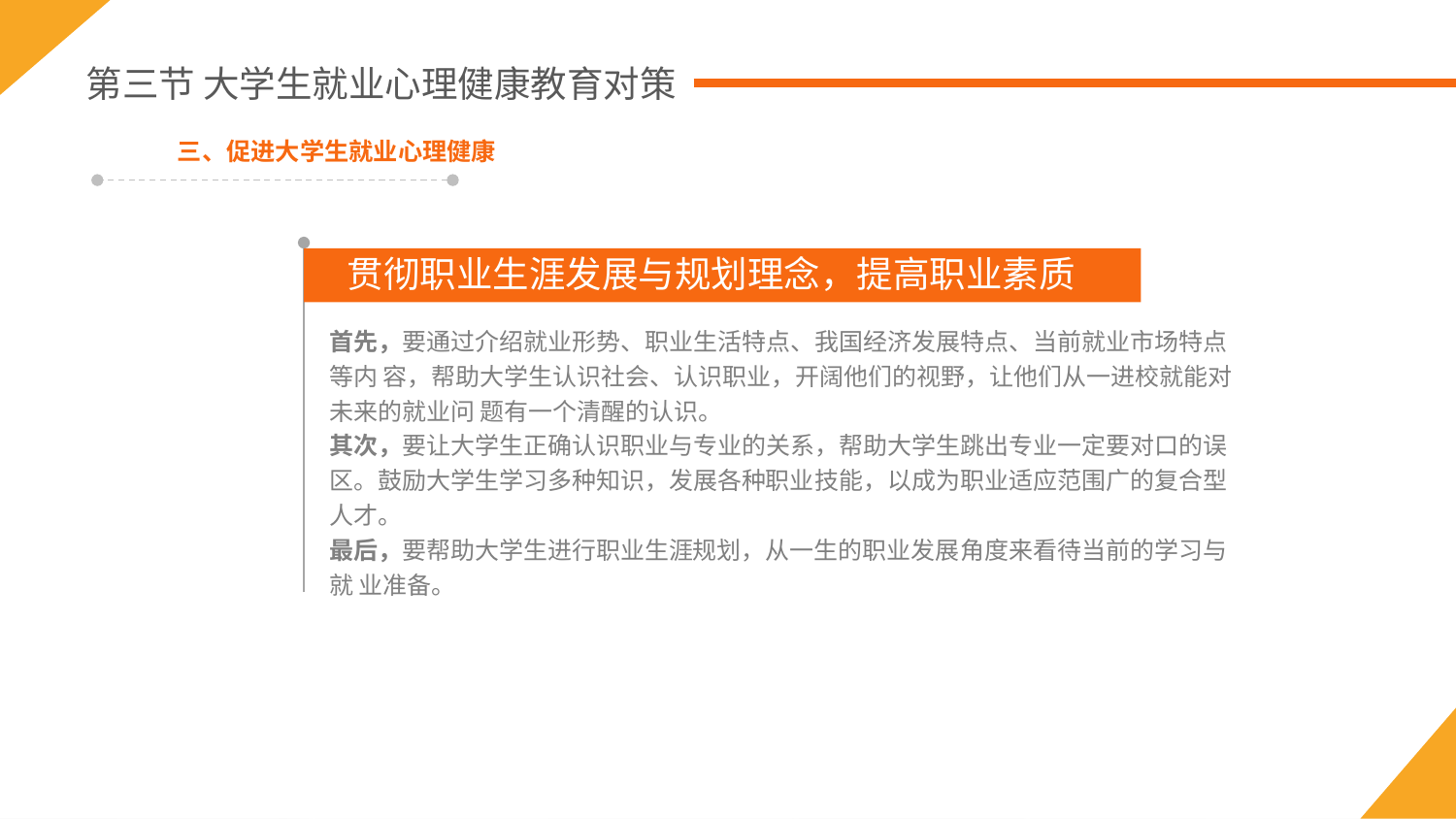

第三节 大学生就业心理健康教育对策
三、促进大学生就业心理健康
贯彻职业生涯发展与规划理念，提高职业素质

首先，要通过介绍就业形势、职业生活特点、我国经济发展特点、当前就业市场特点等内 容，帮助大学生认识社会、认识职业，开阔他们的视野，让他们从一进校就能对未来的就业问 题有一个清醒的认识。
其次，要让大学生正确认识职业与专业的关系，帮助大学生跳出专业一定要对口的误 区。鼓励大学生学习多种知识，发展各种职业技能，以成为职业适应范围广的复合型人才。
最后，要帮助大学生进行职业生涯规划，从一生的职业发展角度来看待当前的学习与就 业准备。